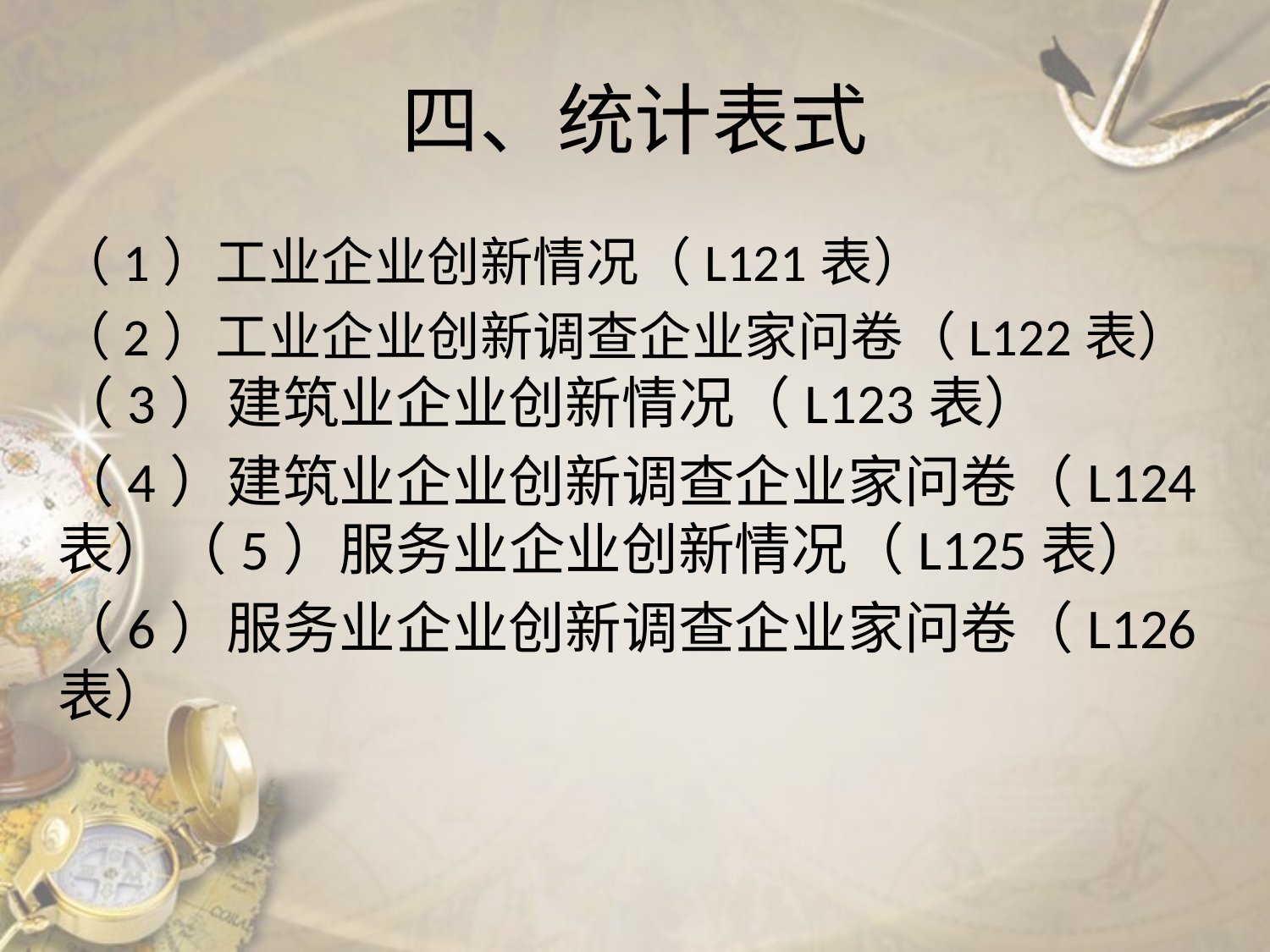

# 四、统计表式
（1）工业企业创新情况（L121表）
（2）工业企业创新调查企业家问卷（L122表）（3）建筑业企业创新情况（L123表）
（4）建筑业企业创新调查企业家问卷（L124表）（5）服务业企业创新情况（L125表）
（6）服务业企业创新调查企业家问卷（L126表）